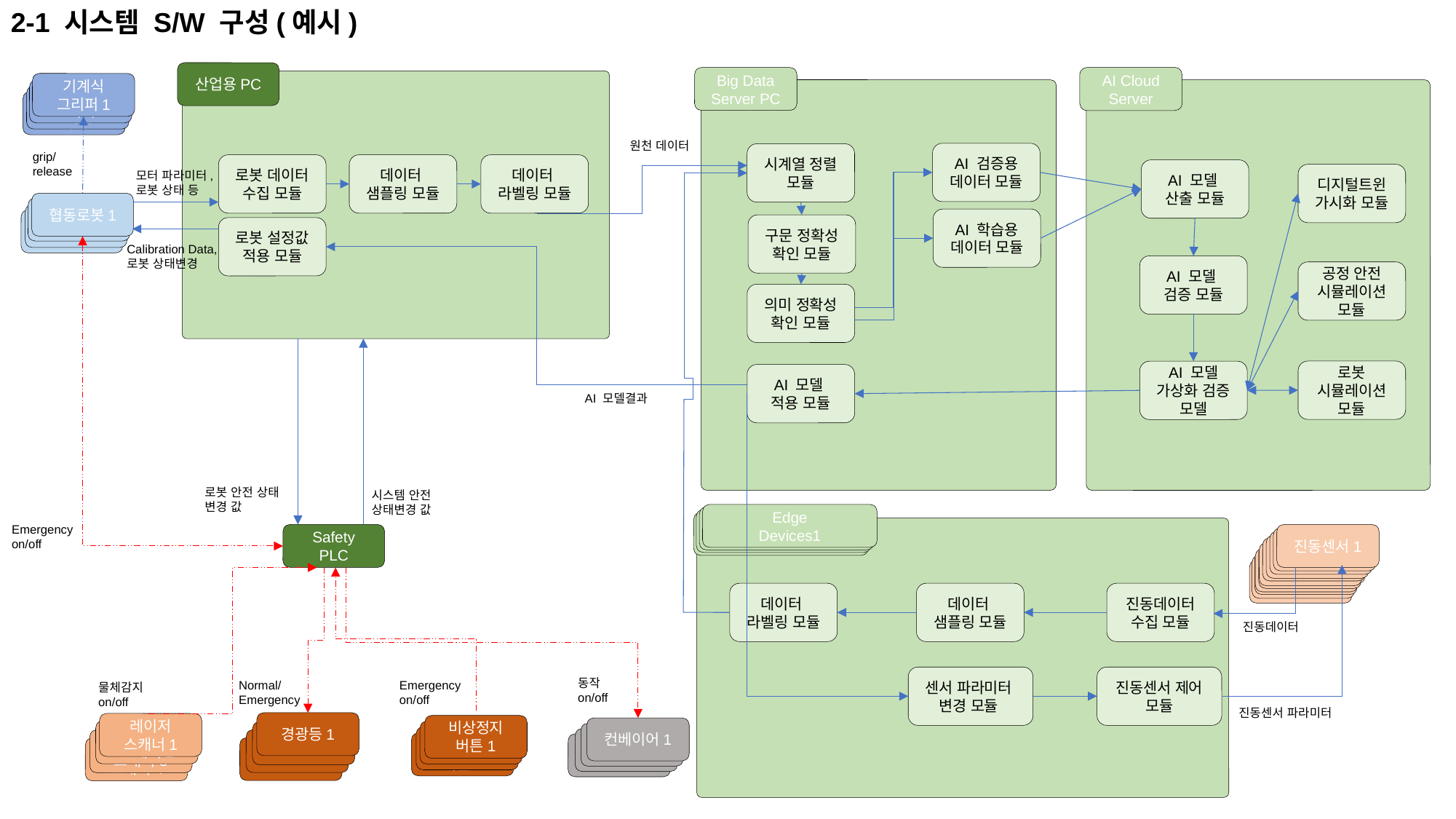

2-1 시스템 S/W 구성(예시)
산업용PC
Big Data Server PC
AI Cloud Server

기계식
그리퍼1
기계식
그리퍼2
기계식
그리퍼3
기계식
그리퍼4

원천 데이터
AI 검증용 데이터 모듈
시계열 정렬 모듈
grip/
release
로봇 데이터 수집 모듈
데이터
샘플링 모듈
데이터
라벨링 모듈
AI 모델
산출 모듈
모터 파라미터, 로봇 상태 등
디지털트윈 가시화 모듈
협동로봇1
협동로봇2
협동로봇3
협동로봇4
AI 학습용 데이터 모듈
구문 정확성 확인 모듈
로봇 설정값 적용 모듈
Calibration Data,
로봇 상태변경
AI 모델
검증 모듈
공정 안전 시뮬레이션 모듈
의미 정확성 확인 모듈
로봇 시뮬레이션 모듈
AI 모델 가상화 검증 모델
AI 모델
적용 모듈
AI 모델결과
로봇 안전 상태 변경 값
시스템 안전 상태변경 값
Edge
Devices1
Edge
Devices2
Edge
Devices3
Edge
Devices4
Emergency on/off

Safety
PLC
진동센서1
진동센서2
진동센서3
진동센서4
진동센서5
진동센서7
진동센서6
진동센서8
진동센서9
진동센서10
진동센서11
진동센서12
데이터
라벨링 모듈
데이터
샘플링 모듈
진동데이터 수집 모듈
진동데이터
센서 파라미터
변경 모듈
진동센서 제어 모듈
동작 on/off
Normal/
Emergency
Emergency on/off
물체감지 on/off
진동센서 파라미터
경광등1
경광등2
경광등3
경광등4
레이저
스캐너1
레이저
스캐너2
레이저
스캐너3
레이저
스캐너4
비상정지
버튼1
비상정지
버튼2
비상정지
버튼3
비상정지
버튼4
컨베이어1
컨베이어2
컨베이어3
컨베이어4